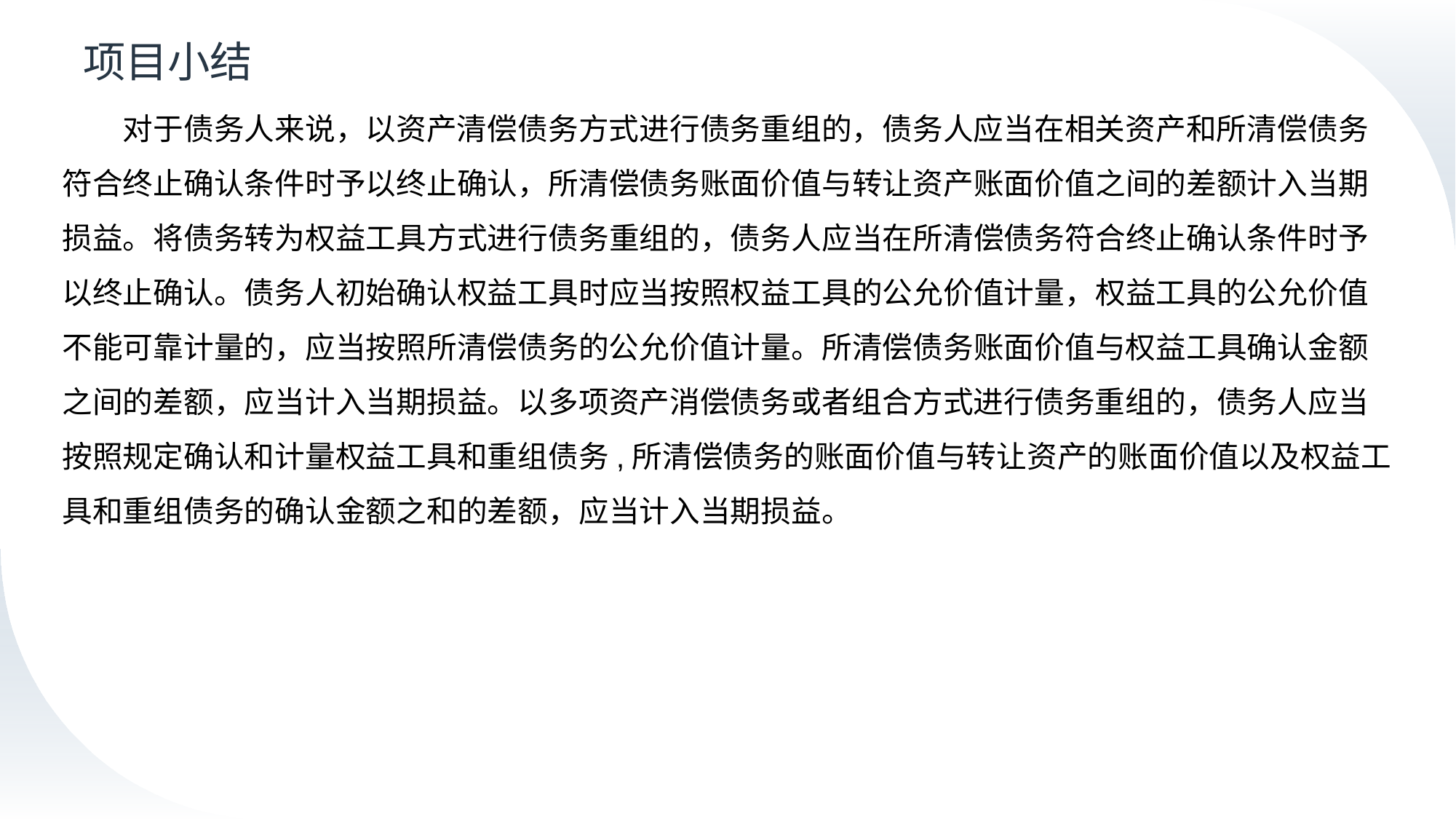

# 项目小结
对于债务人来说，以资产清偿债务方式进行债务重组的，债务人应当在相关资产和所清偿债务符合终止确认条件时予以终止确认，所清偿债务账面价值与转让资产账面价值之间的差额计入当期损益。将债务转为权益工具方式进行债务重组的，债务人应当在所清偿债务符合终止确认条件时予以终止确认。债务人初始确认权益工具时应当按照权益工具的公允价值计量，权益工具的公允价值不能可靠计量的，应当按照所清偿债务的公允价值计量。所清偿债务账面价值与权益工具确认金额之间的差额，应当计入当期损益。以多项资产消偿债务或者组合方式进行债务重组的，债务人应当按照规定确认和计量权益工具和重组债务,所清偿债务的账面价值与转让资产的账面价值以及权益工具和重组债务的确认金额之和的差额，应当计入当期损益。